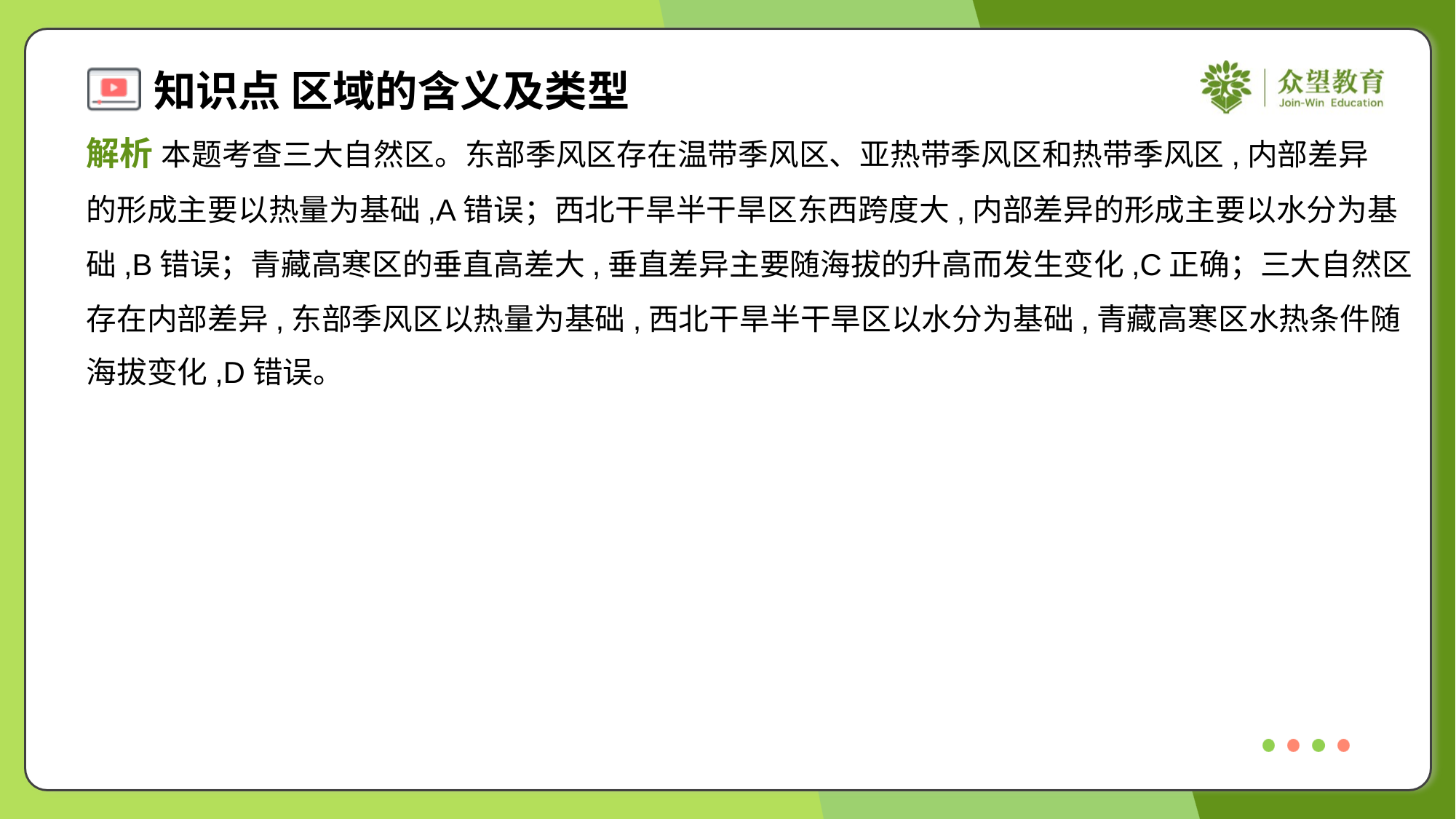

解析 本题考查三大自然区。东部季风区存在温带季风区、亚热带季风区和热带季风区,内部差异
的形成主要以热量为基础,A错误；西北干旱半干旱区东西跨度大,内部差异的形成主要以水分为基
础,B错误；青藏高寒区的垂直高差大,垂直差异主要随海拔的升高而发生变化,C正确；三大自然区
存在内部差异,东部季风区以热量为基础,西北干旱半干旱区以水分为基础,青藏高寒区水热条件随
海拔变化,D错误。